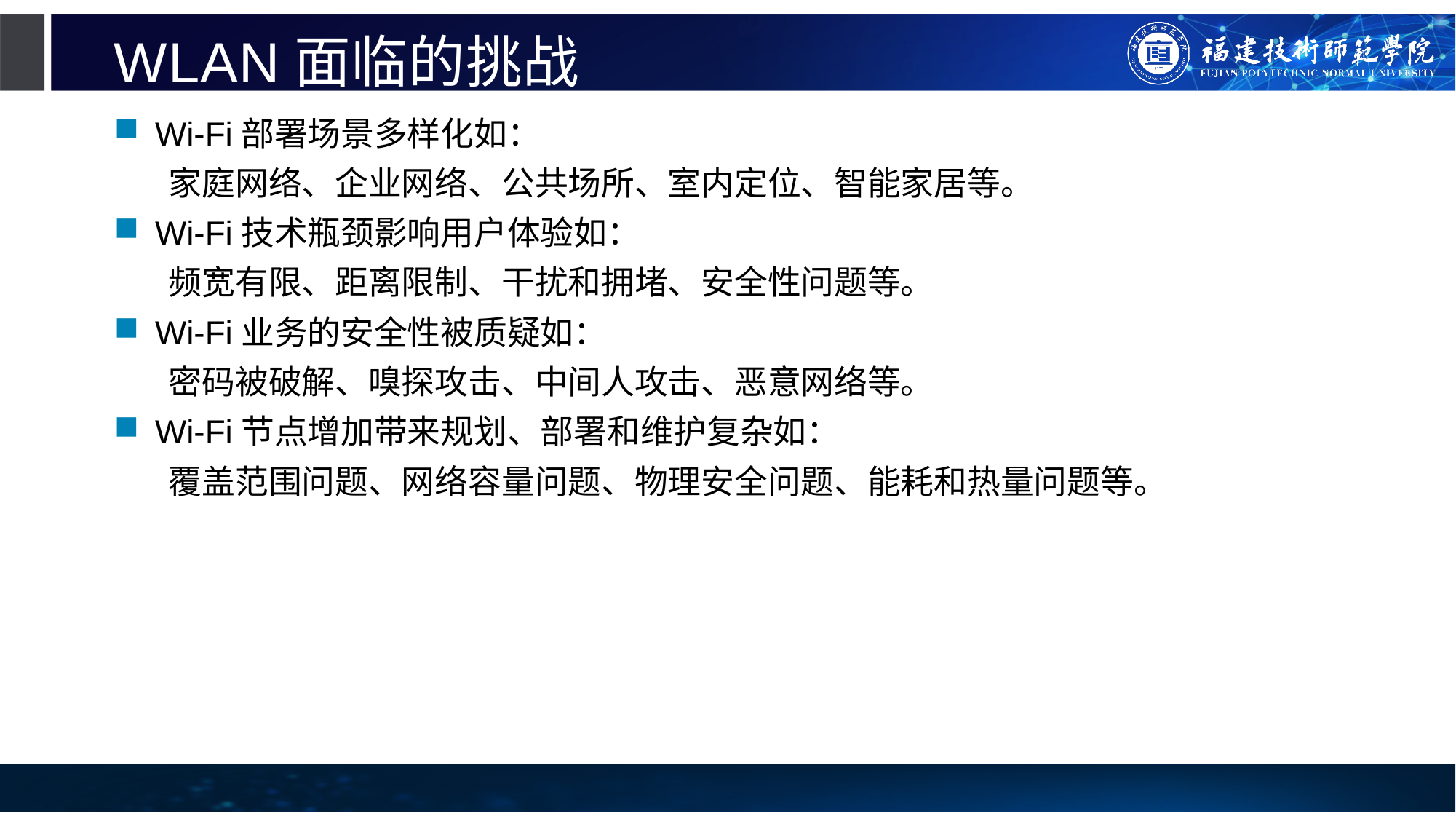

# WLAN面临的挑战
Wi-Fi部署场景多样化如：
家庭网络、企业网络、公共场所、室内定位、智能家居等。
Wi-Fi技术瓶颈影响用户体验如：
频宽有限、距离限制、干扰和拥堵、安全性问题等。
Wi-Fi业务的安全性被质疑如：
密码被破解、嗅探攻击、中间人攻击、恶意网络等。
Wi-Fi节点增加带来规划、部署和维护复杂如：
覆盖范围问题、网络容量问题、物理安全问题、能耗和热量问题等。